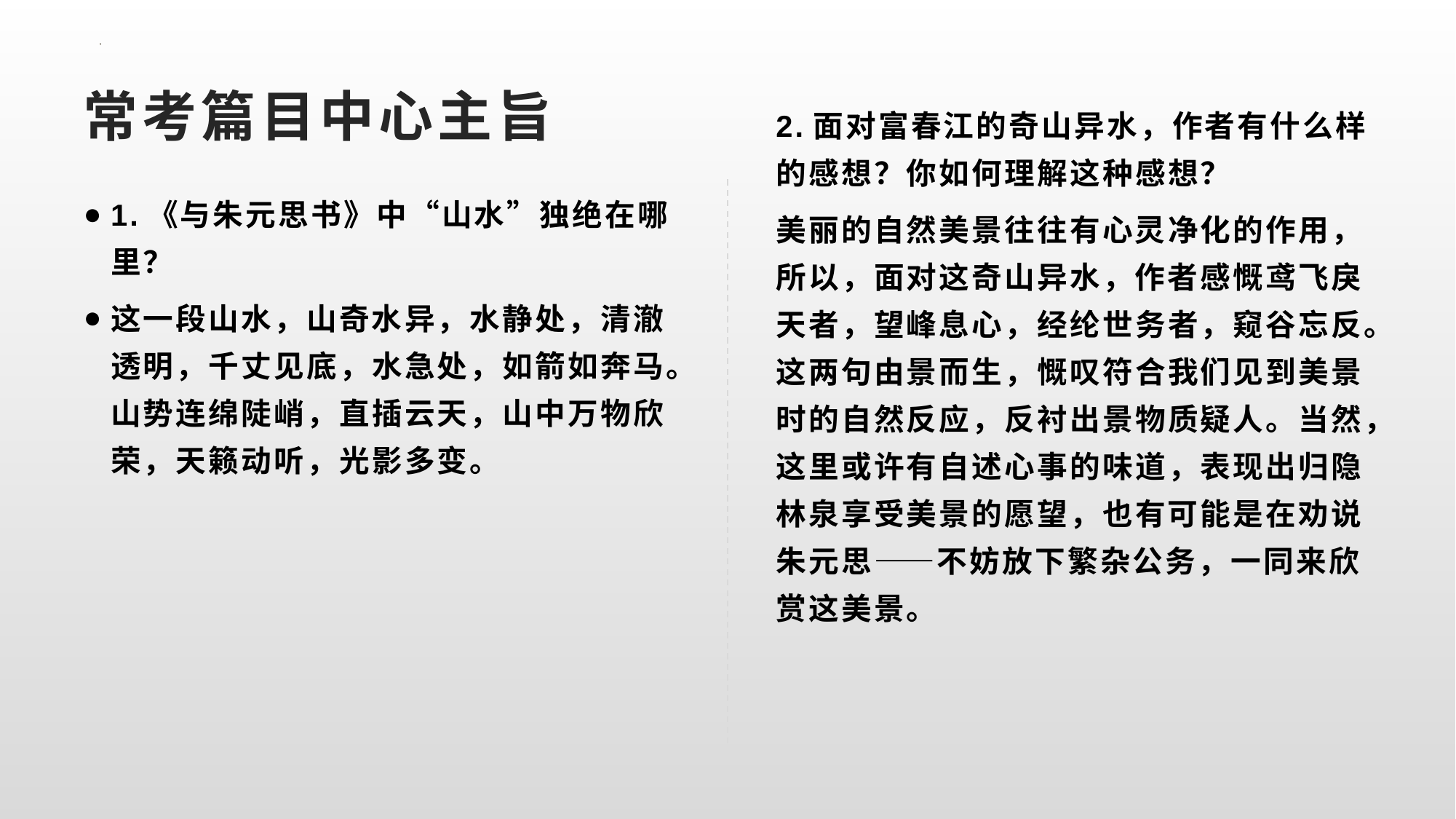

# 常考篇目中心主旨
2.面对富春江的奇山异水，作者有什么样的感想？你如何理解这种感想？
美丽的自然美景往往有心灵净化的作用，所以，面对这奇山异水，作者感慨鸢飞戾天者，望峰息心，经纶世务者，窥谷忘反。这两句由景而生，慨叹符合我们见到美景时的自然反应，反衬出景物质疑人。当然，这里或许有自述心事的味道，表现出归隐林泉享受美景的愿望，也有可能是在劝说朱元思——不妨放下繁杂公务，一同来欣赏这美景。
1.《与朱元思书》中“山水”独绝在哪里？
这一段山水，山奇水异，水静处，清澈透明，千丈见底，水急处，如箭如奔马。山势连绵陡峭，直插云天，山中万物欣荣，天籁动听，光影多变。